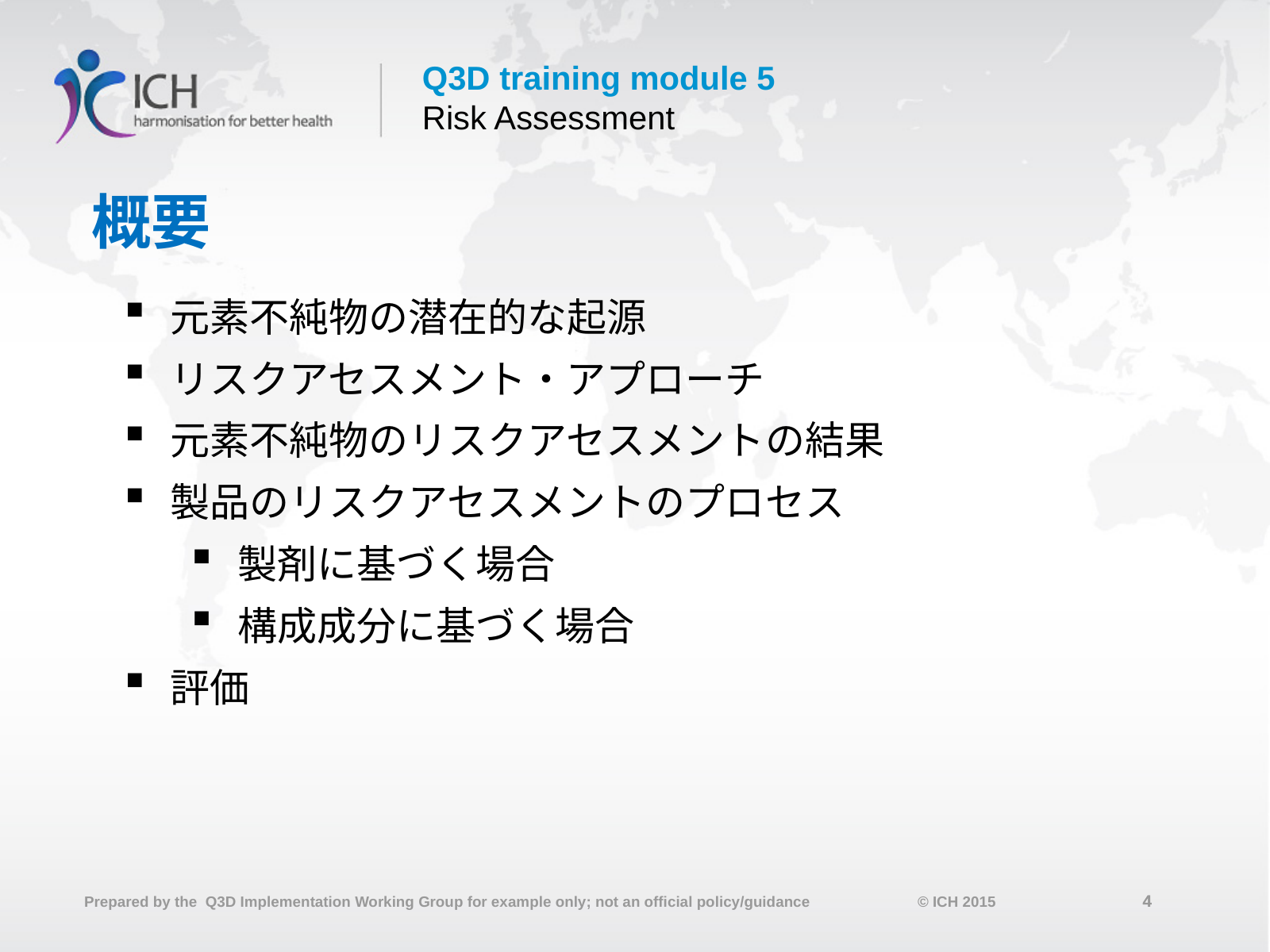

# 概要
元素不純物の潜在的な起源
リスクアセスメント・アプローチ
元素不純物のリスクアセスメントの結果
製品のリスクアセスメントのプロセス
製剤に基づく場合
構成成分に基づく場合
評価